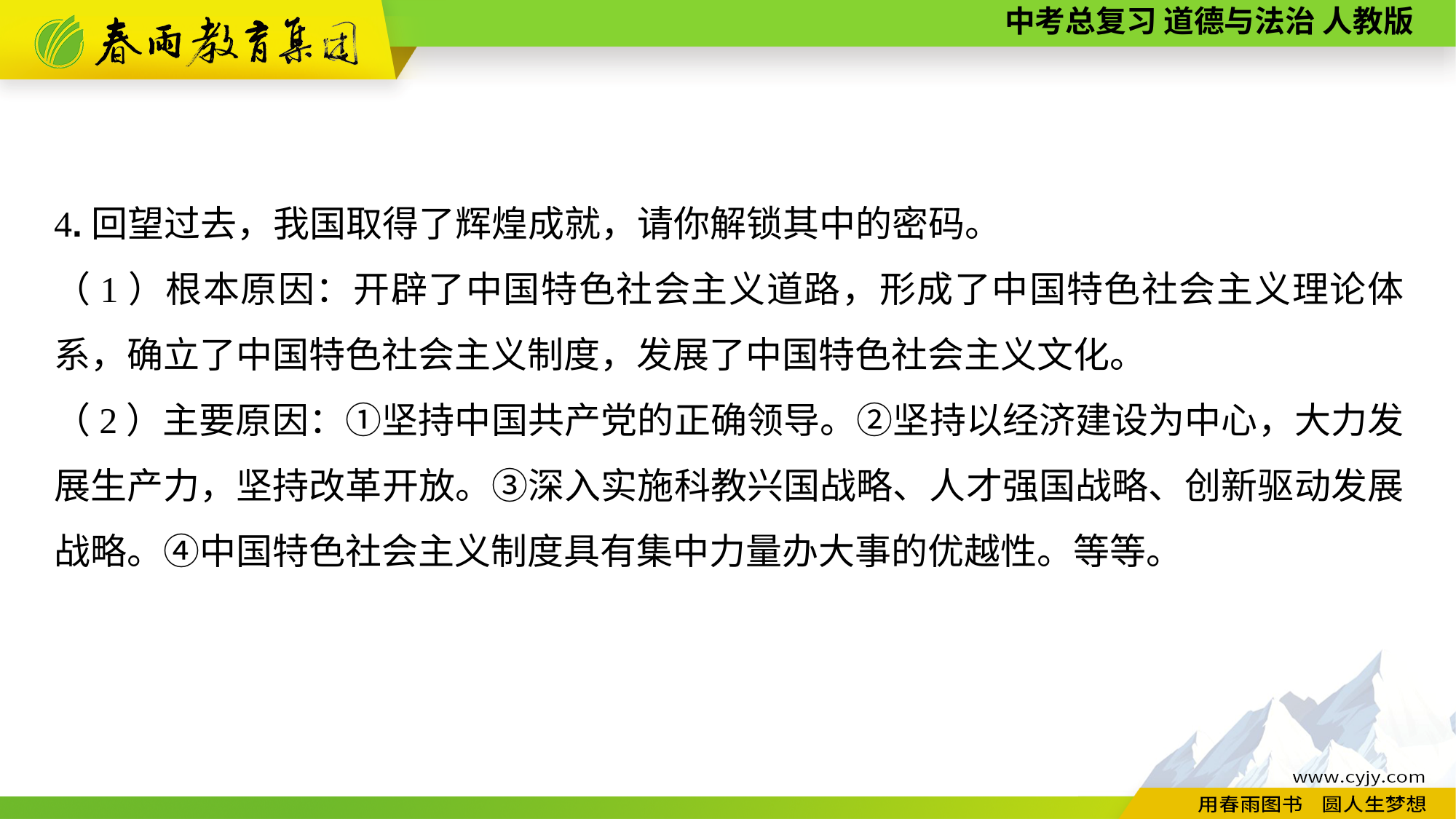

4.回望过去，我国取得了辉煌成就，请你解锁其中的密码。
（1）根本原因：开辟了中国特色社会主义道路，形成了中国特色社会主义理论体系，确立了中国特色社会主义制度，发展了中国特色社会主义文化。
（2）主要原因：①坚持中国共产党的正确领导。②坚持以经济建设为中心，大力发展生产力，坚持改革开放。③深入实施科教兴国战略、人才强国战略、创新驱动发展战略。④中国特色社会主义制度具有集中力量办大事的优越性。等等。